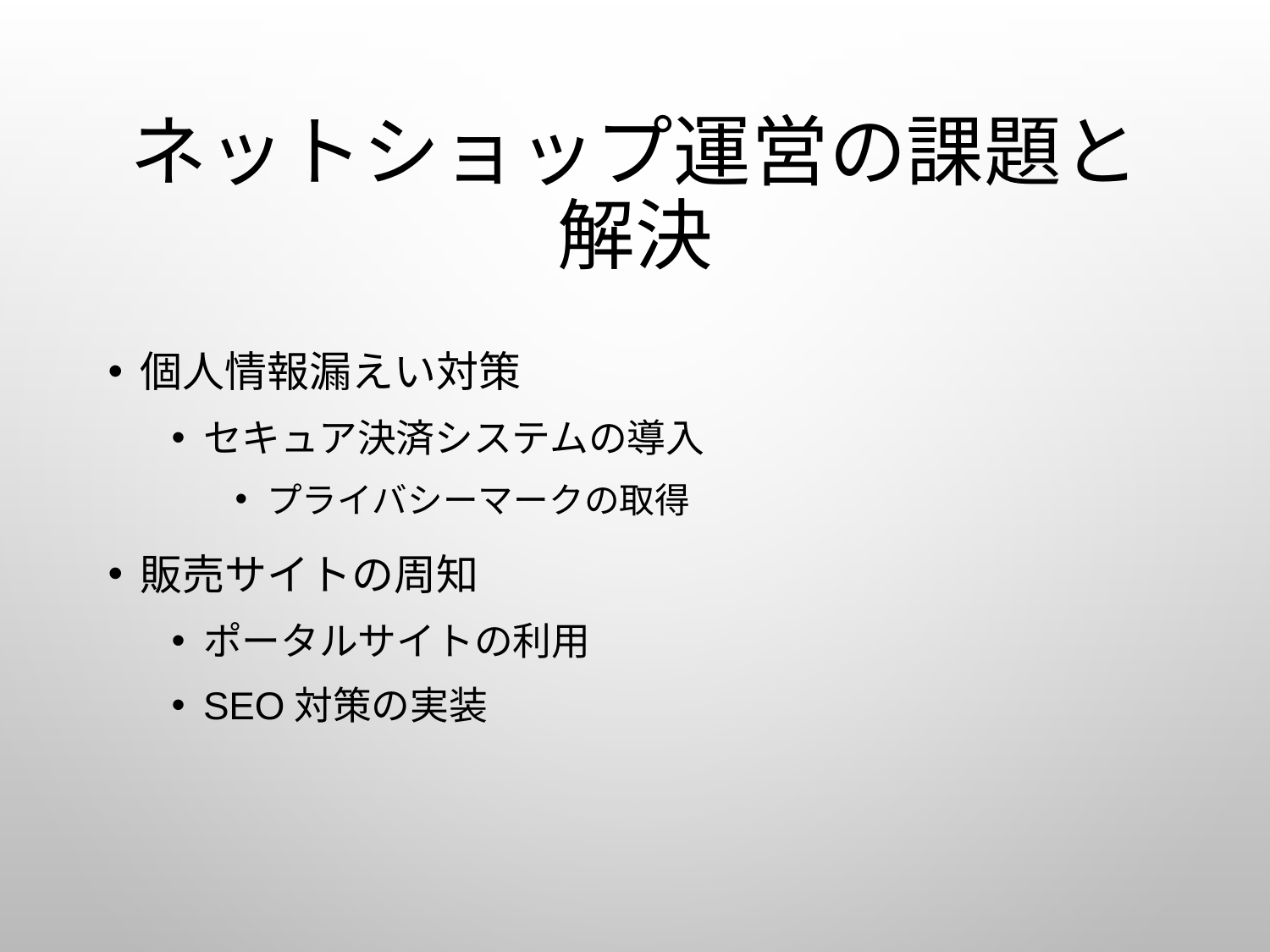

# ネットショップ運営の課題と解決
個人情報漏えい対策
セキュア決済システムの導入
プライバシーマークの取得
販売サイトの周知
ポータルサイトの利用
SEO対策の実装